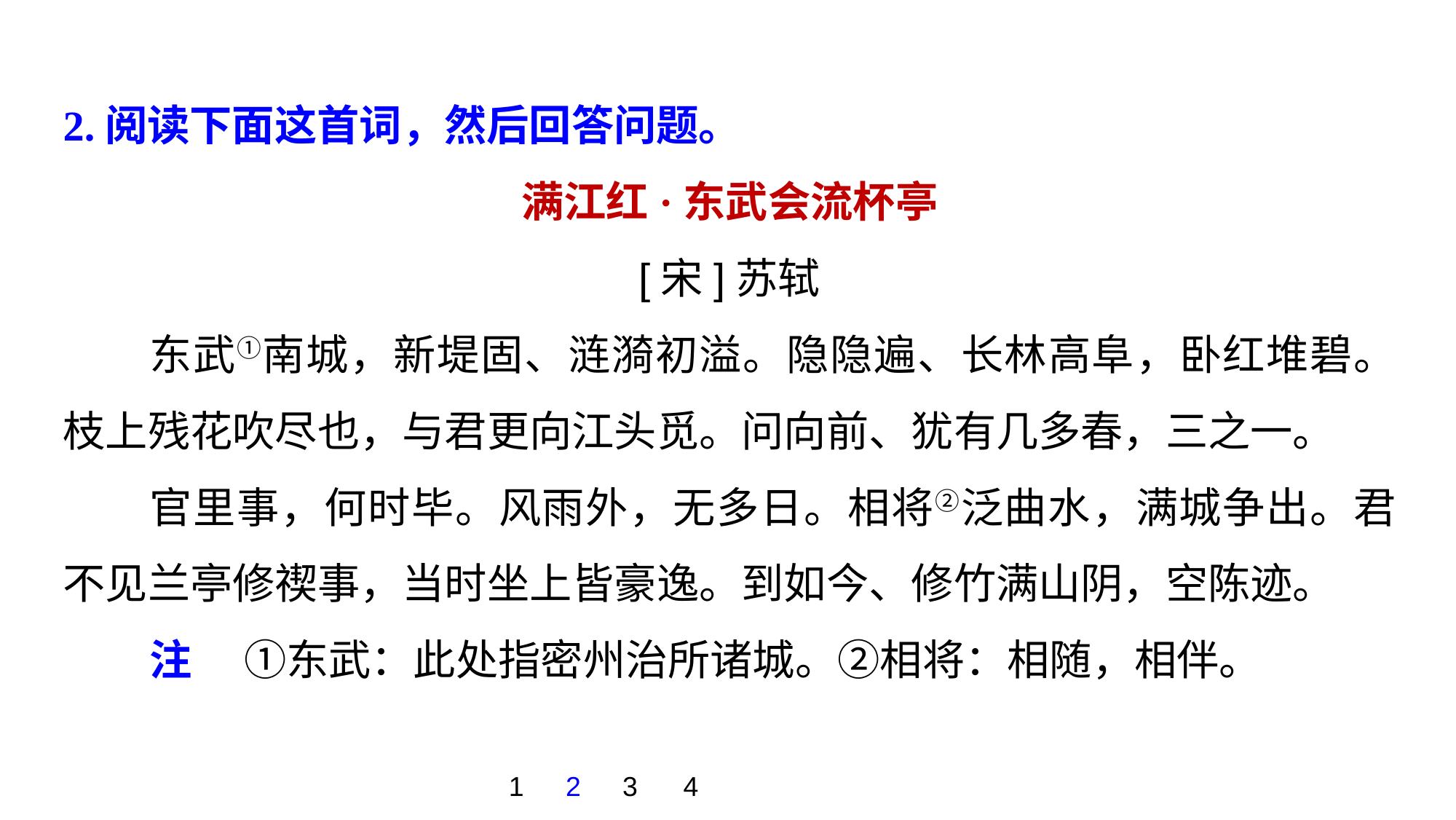

2.阅读下面这首词，然后回答问题。
满江红·东武会流杯亭
[宋]苏轼
东武①南城，新堤固、涟漪初溢。隐隐遍、长林高阜，卧红堆碧。枝上残花吹尽也，与君更向江头觅。问向前、犹有几多春，三之一。
官里事，何时毕。风雨外，无多日。相将②泛曲水，满城争出。君不见兰亭修禊事，当时坐上皆豪逸。到如今、修竹满山阴，空陈迹。
注 　①东武：此处指密州治所诸城。②相将：相随，相伴。
1
2
3
4